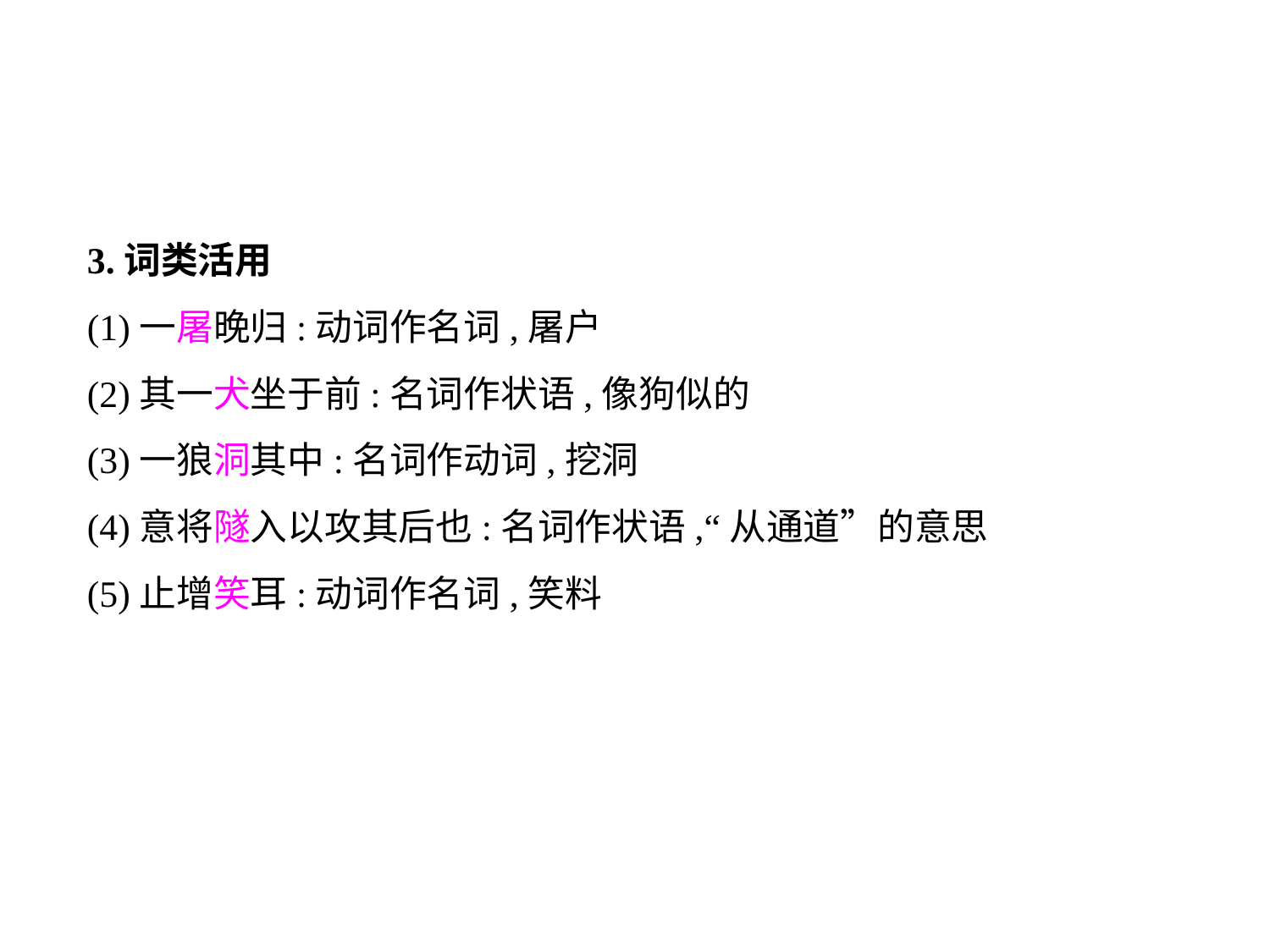

3.词类活用
(1)一屠晚归:动词作名词,屠户
(2)其一犬坐于前:名词作状语,像狗似的
(3)一狼洞其中:名词作动词,挖洞
(4)意将隧入以攻其后也:名词作状语,“从通道”的意思
(5)止增笑耳:动词作名词,笑料